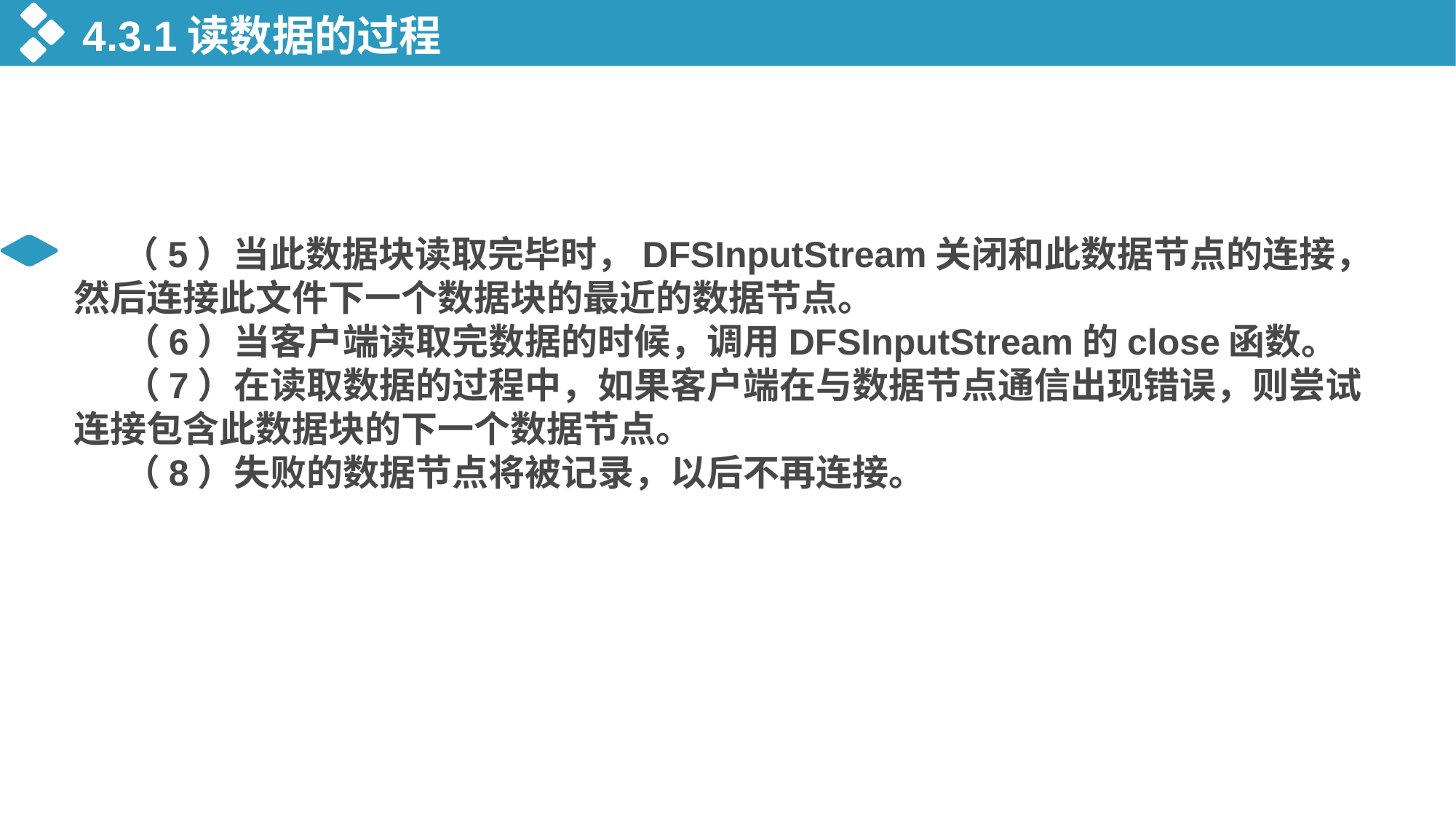

4.3.1读数据的过程
      （5）当此数据块读取完毕时，DFSInputStream关闭和此数据节点的连接，然后连接此文件下一个数据块的最近的数据节点。
     （6）当客户端读取完数据的时候，调用DFSInputStream的close函数。
     （7）在读取数据的过程中，如果客户端在与数据节点通信出现错误，则尝试连接包含此数据块的下一个数据节点。
     （8）失败的数据节点将被记录，以后不再连接。